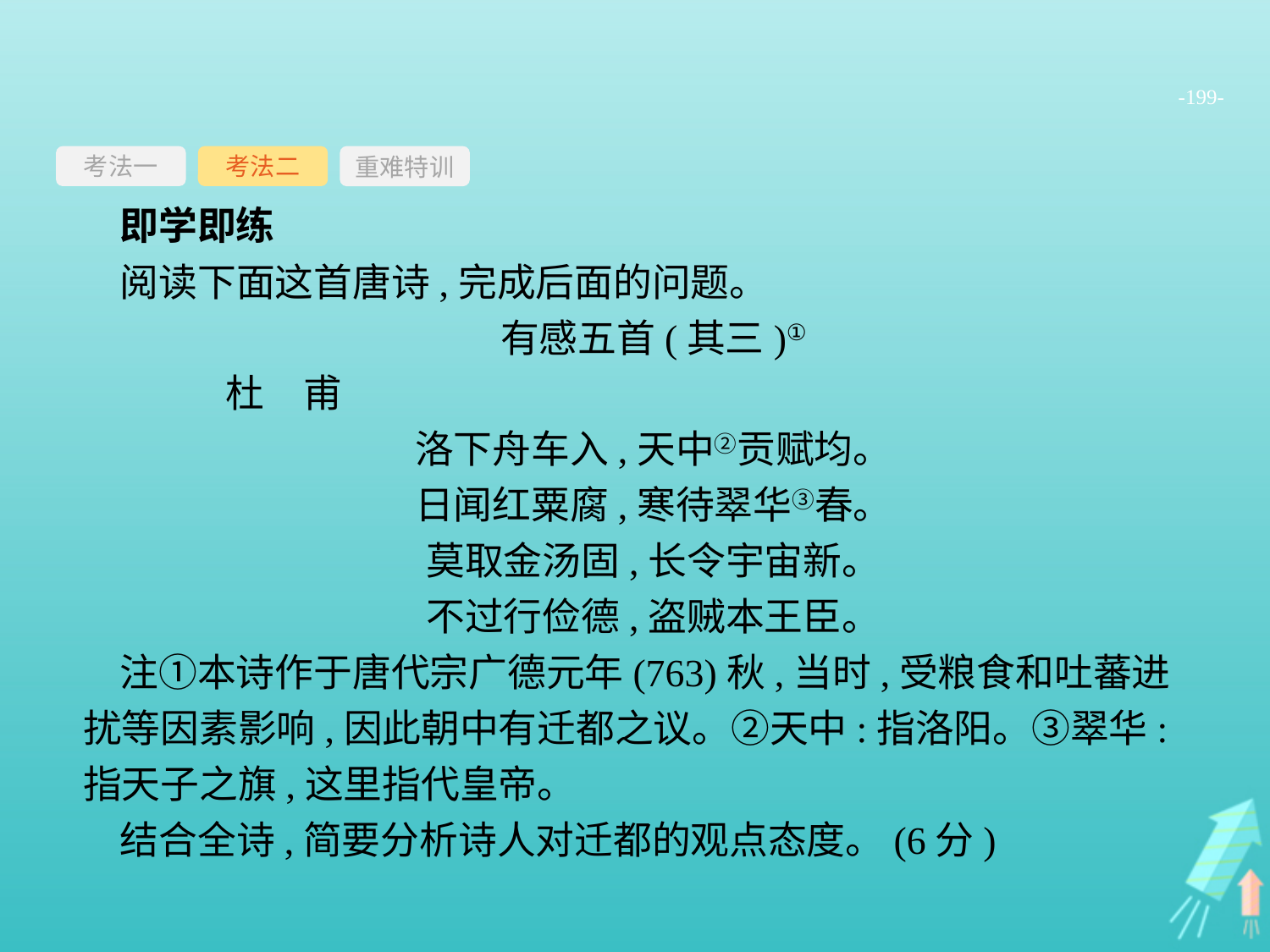

-199-
考法一
重难特训
考法二
即学即练
阅读下面这首唐诗,完成后面的问题。
有感五首(其三)①
	杜　甫
洛下舟车入,天中②贡赋均。
日闻红粟腐,寒待翠华③春。
莫取金汤固,长令宇宙新。
不过行俭德,盗贼本王臣。
注①本诗作于唐代宗广德元年(763)秋,当时,受粮食和吐蕃进扰等因素影响,因此朝中有迁都之议。②天中:指洛阳。③翠华:指天子之旗,这里指代皇帝。
结合全诗,简要分析诗人对迁都的观点态度。(6分)